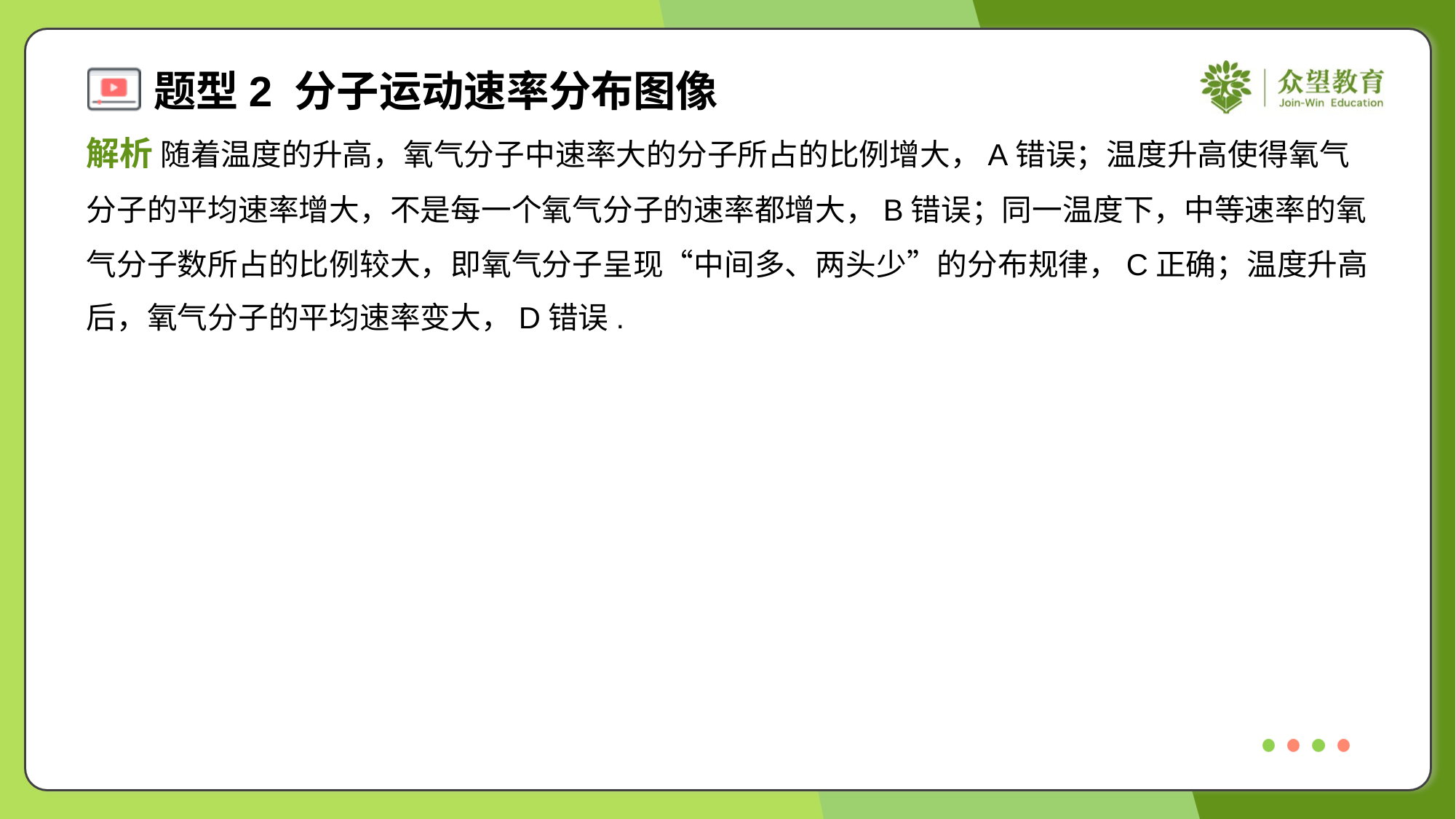

解析 随着温度的升高，氧气分子中速率大的分子所占的比例增大，A错误；温度升高使得氧气
分子的平均速率增大，不是每一个氧气分子的速率都增大，B错误；同一温度下，中等速率的氧
气分子数所占的比例较大，即氧气分子呈现“中间多、两头少”的分布规律，C正确；温度升高
后，氧气分子的平均速率变大，D错误.